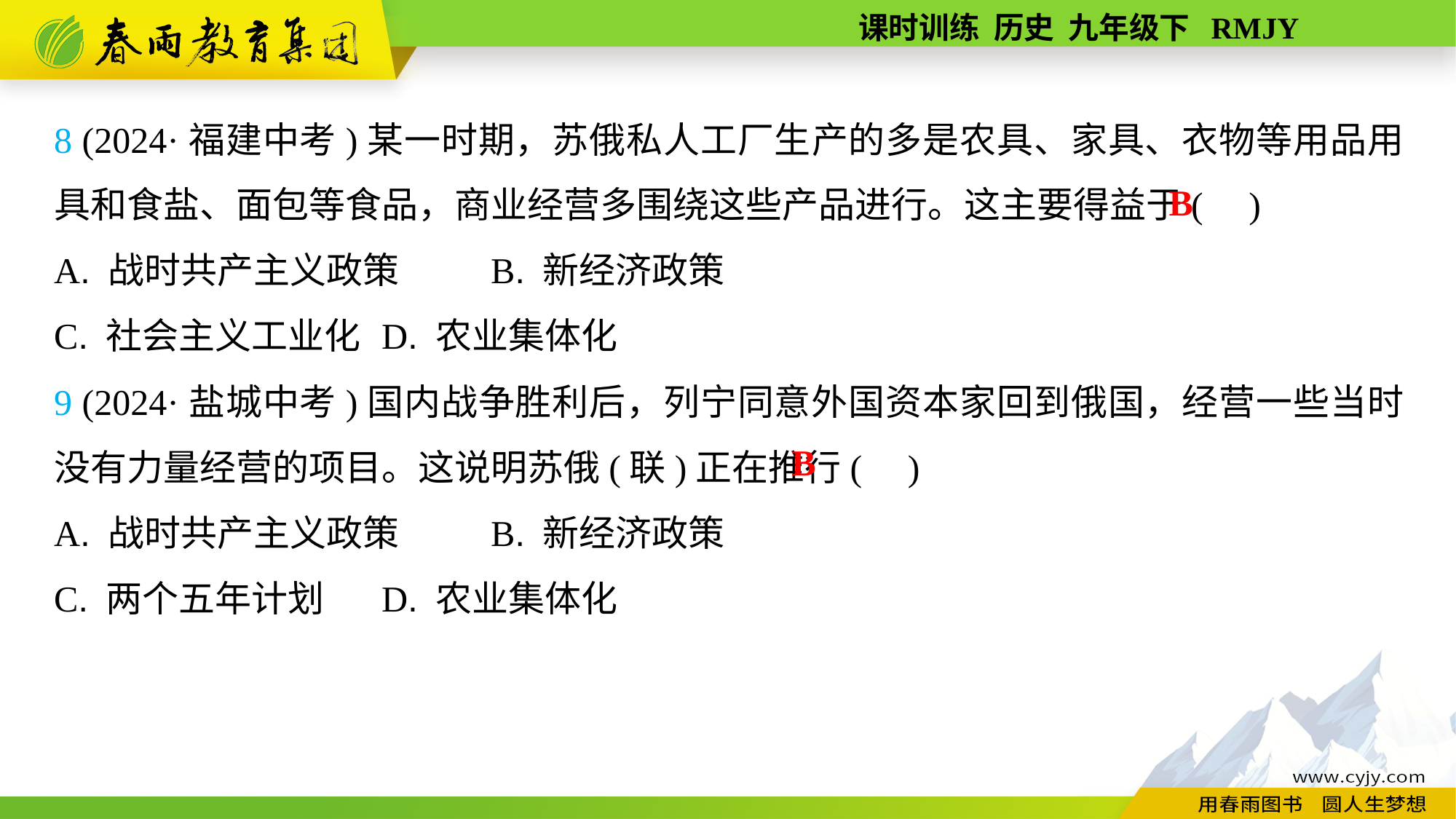

8 (2024·福建中考)某一时期，苏俄私人工厂生产的多是农具、家具、衣物等用品用具和食盐、面包等食品，商业经营多围绕这些产品进行。这主要得益于(     )
A. 战时共产主义政策	B. 新经济政策
C. 社会主义工业化	D. 农业集体化
9 (2024·盐城中考)国内战争胜利后，列宁同意外国资本家回到俄国，经营一些当时没有力量经营的项目。这说明苏俄(联)正在推行(     )
A. 战时共产主义政策	B. 新经济政策
C. 两个五年计划	D. 农业集体化
B
B